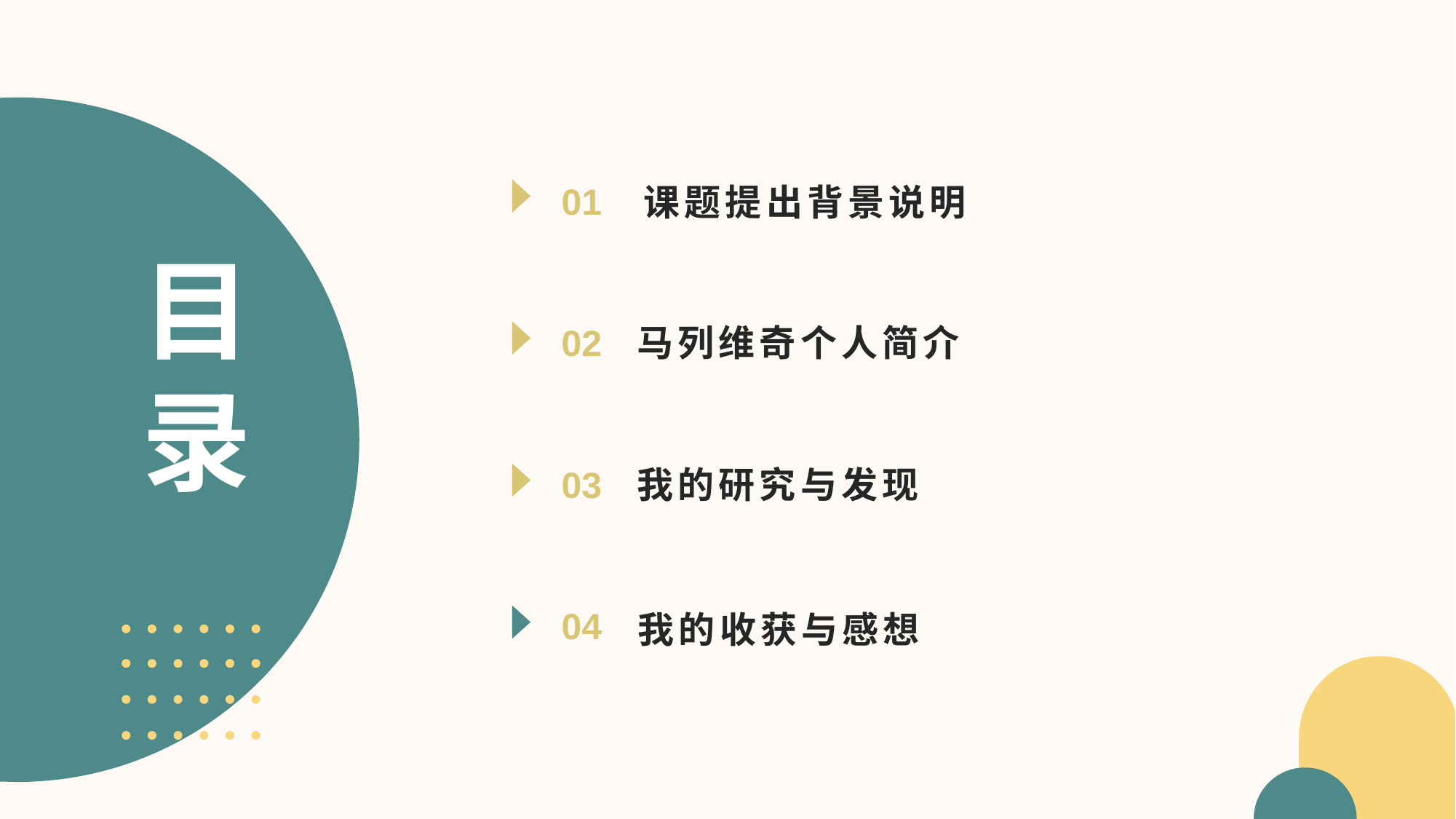

01
课题提出背景说明

# 目录
02
马列维奇个人简介

03
我的研究与发现

04
我的收获与感想